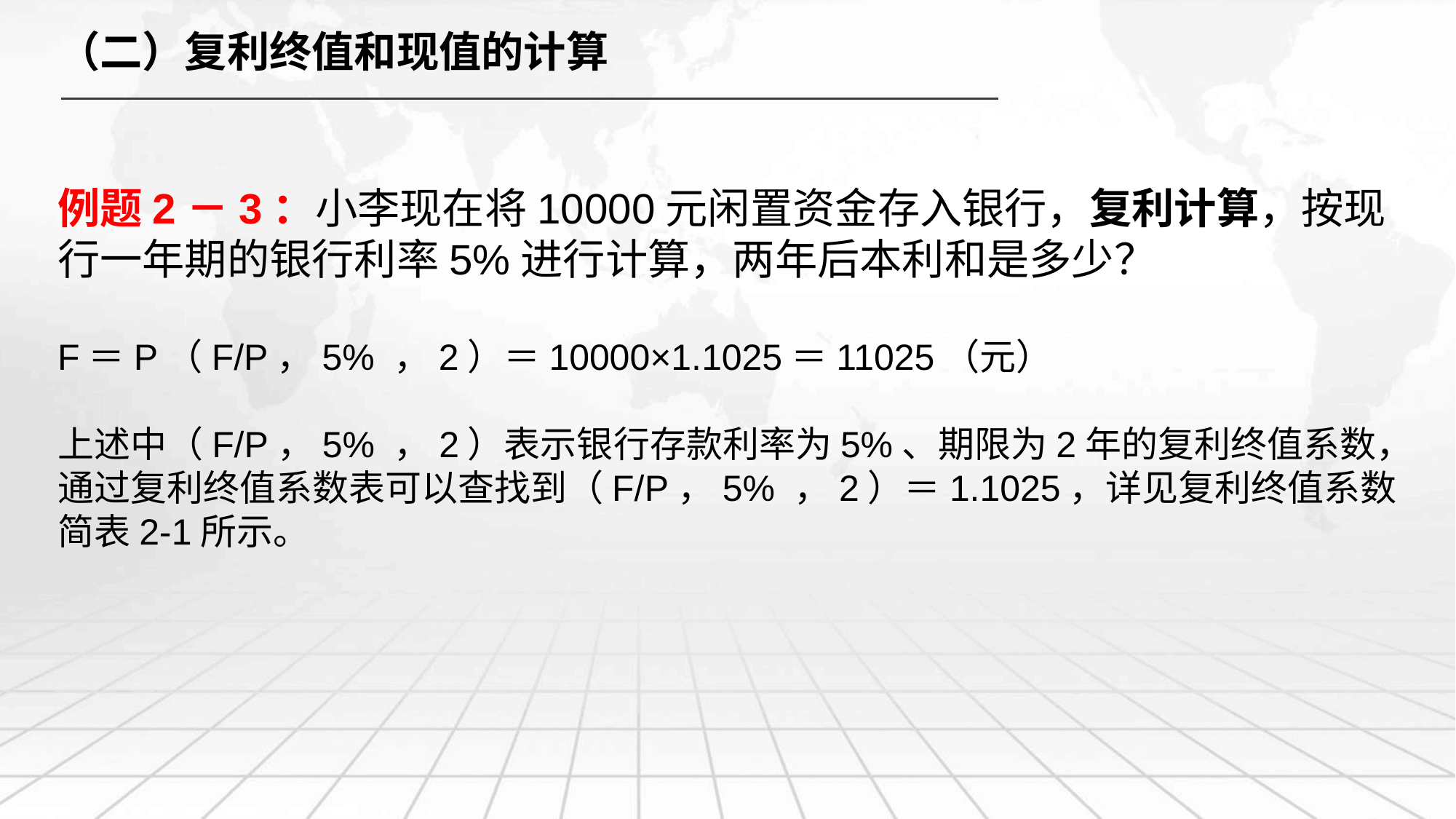

（二）复利终值和现值的计算
例题2－3：小李现在将10000元闲置资金存入银行，复利计算，按现行一年期的银行利率5%进行计算，两年后本利和是多少？

F＝P（F/P，5% ，2）＝10000×1.1025＝11025（元）

上述中（F/P，5% ，2）表示银行存款利率为5%、期限为2年的复利终值系数，通过复利终值系数表可以查找到（F/P，5% ，2）＝1.1025，详见复利终值系数简表2-1所示。